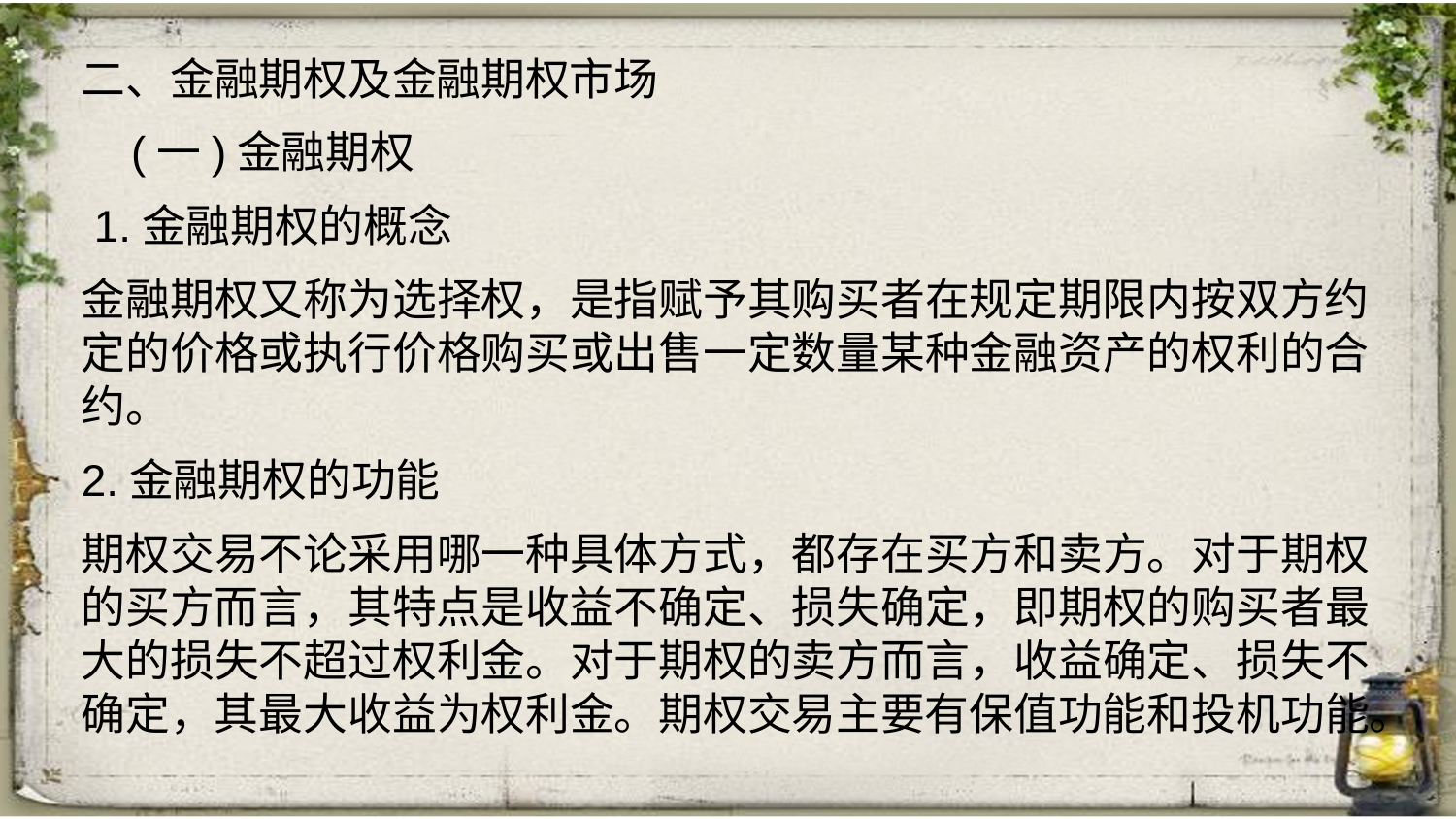

二、金融期权及金融期权市场
    (一)金融期权
 1.金融期权的概念
金融期权又称为选择权，是指赋予其购买者在规定期限内按双方约定的价格或执行价格购买或出售一定数量某种金融资产的权利的合约。
2.金融期权的功能
期权交易不论采用哪一种具体方式，都存在买方和卖方。对于期权的买方而言，其特点是收益不确定、损失确定，即期权的购买者最大的损失不超过权利金。对于期权的卖方而言，收益确定、损失不确定，其最大收益为权利金。期权交易主要有保值功能和投机功能。